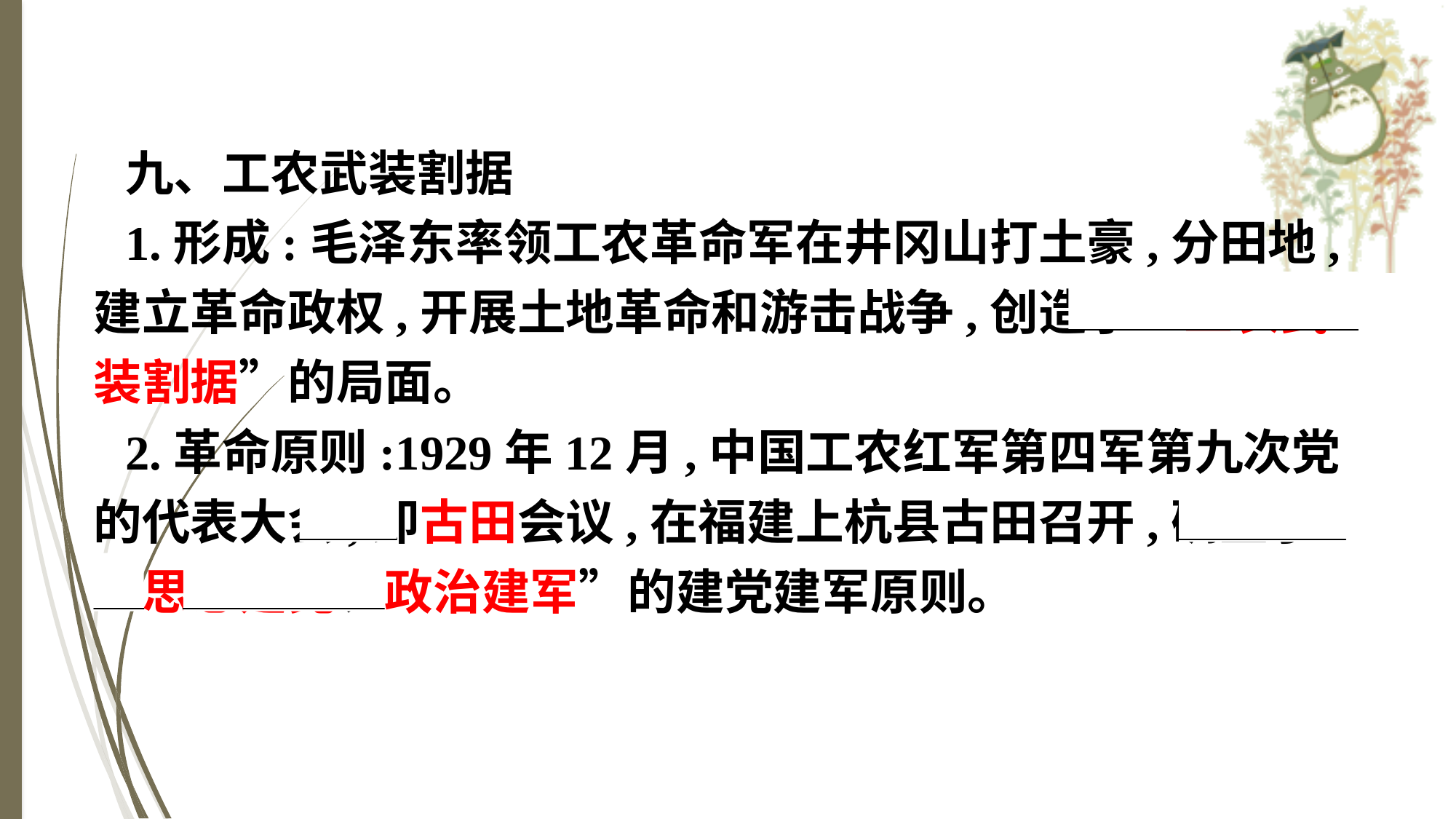

九、工农武装割据
1.形成:毛泽东率领工农革命军在井冈山打土豪,分田地,建立革命政权,开展土地革命和游击战争,创造了“工农武装割据”的局面。
2.革命原则:1929年12月,中国工农红军第四军第九次党的代表大会,即古田会议,在福建上杭县古田召开,确立了“思想建党、政治建军”的建党建军原则。